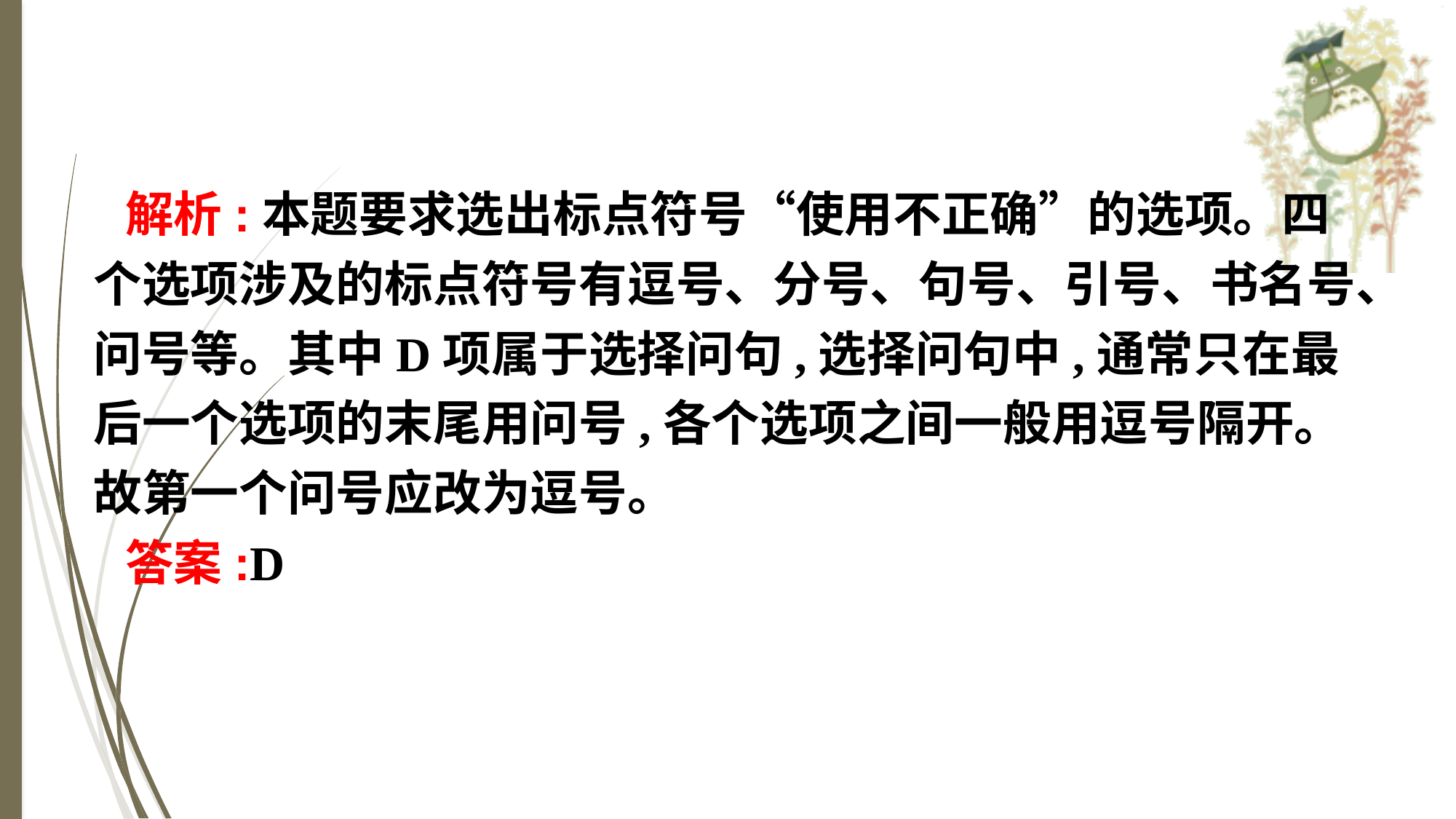

解析:本题要求选出标点符号“使用不正确”的选项。四个选项涉及的标点符号有逗号、分号、句号、引号、书名号、问号等。其中D项属于选择问句,选择问句中,通常只在最后一个选项的末尾用问号,各个选项之间一般用逗号隔开。故第一个问号应改为逗号。
答案:D